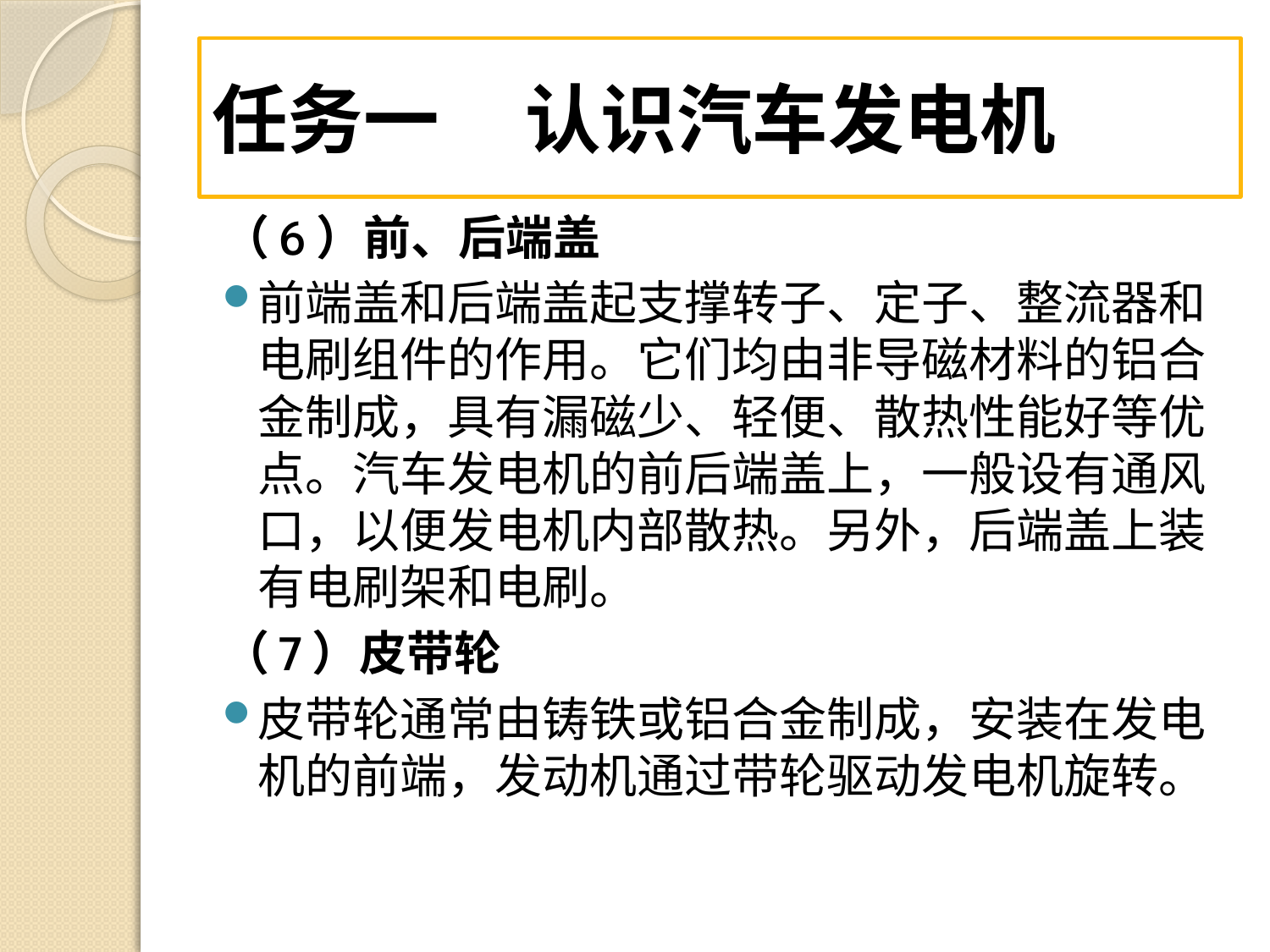

# 任务一     认识汽车发电机
（6）前、后端盖
前端盖和后端盖起支撑转子、定子、整流器和电刷组件的作用。它们均由非导磁材料的铝合金制成，具有漏磁少、轻便、散热性能好等优点。汽车发电机的前后端盖上，一般设有通风口，以便发电机内部散热。另外，后端盖上装有电刷架和电刷。
（7）皮带轮
皮带轮通常由铸铁或铝合金制成，安装在发电机的前端，发动机通过带轮驱动发电机旋转。